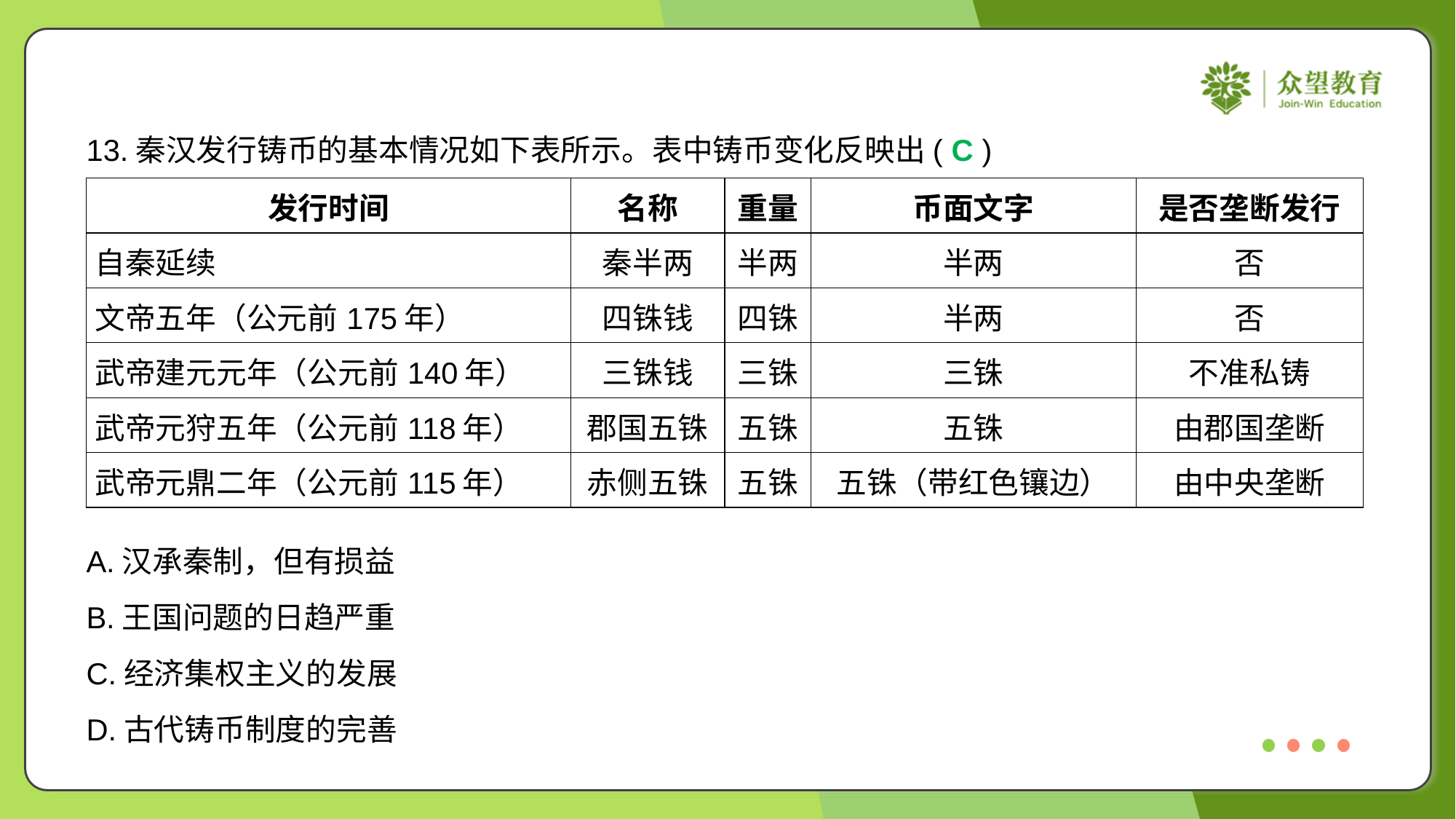

13.秦汉发行铸币的基本情况如下表所示。表中铸币变化反映出(     )
C
| 发行时间 | 名称 | 重量 | 币面文字 | 是否垄断发行 |
| --- | --- | --- | --- | --- |
| 自秦延续 | 秦半两 | 半两 | 半两 | 否 |
| 文帝五年（公元前175年） | 四铢钱 | 四铢 | 半两 | 否 |
| 武帝建元元年（公元前140年） | 三铢钱 | 三铢 | 三铢 | 不准私铸 |
| 武帝元狩五年（公元前118年） | 郡国五铢 | 五铢 | 五铢 | 由郡国垄断 |
| 武帝元鼎二年（公元前115年） | 赤侧五铢 | 五铢 | 五铢（带红色镶边） | 由中央垄断 |
A.汉承秦制，但有损益
B.王国问题的日趋严重
C.经济集权主义的发展
D.古代铸币制度的完善